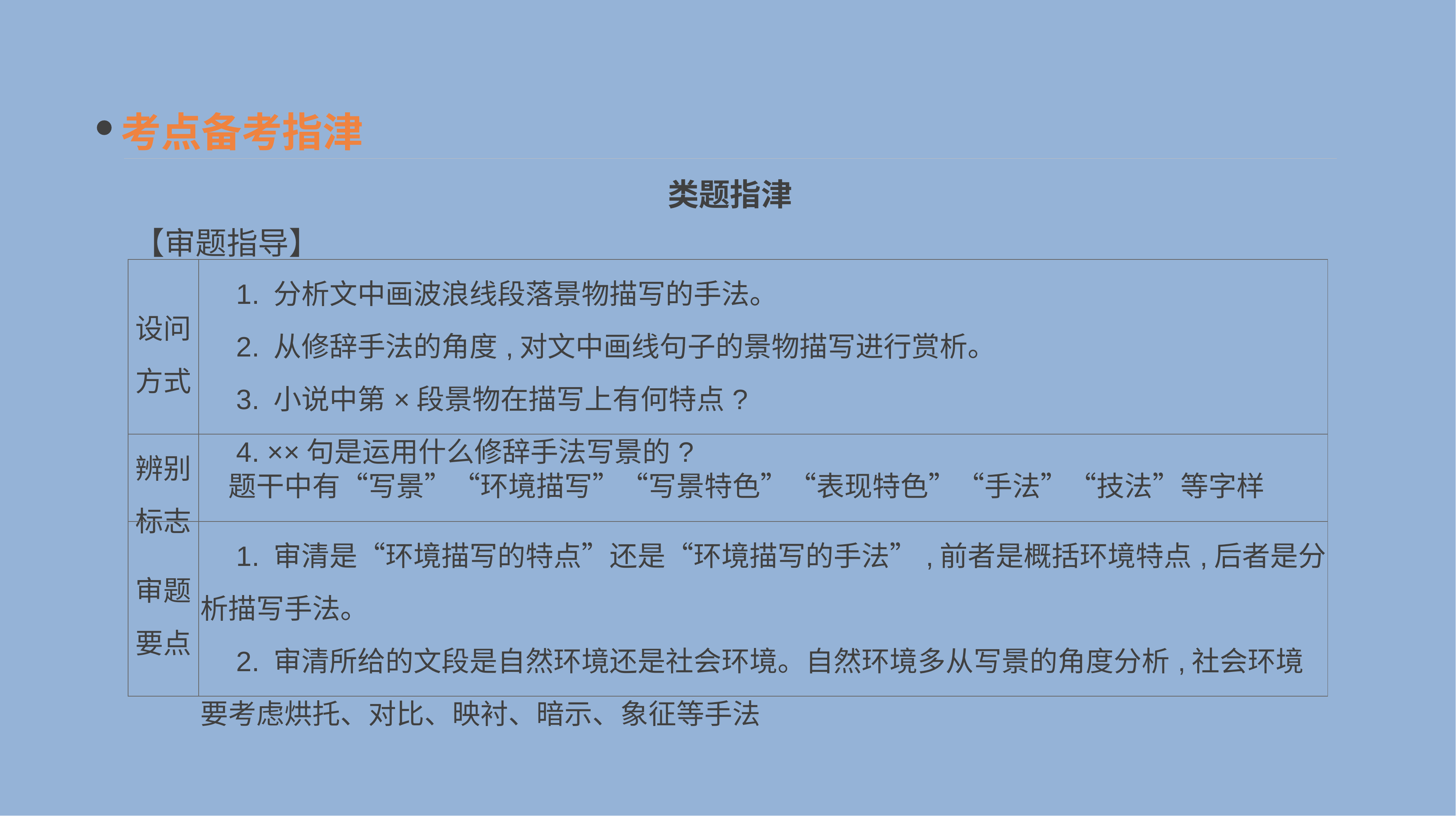

考点备考指津

类题指津
【审题指导】
| 设问 方式 | 1. 分析文中画波浪线段落景物描写的手法。 　2. 从修辞手法的角度,对文中画线句子的景物描写进行赏析。 　3. 小说中第×段景物在描写上有何特点? 　4. ××句是运用什么修辞手法写景的? |
| --- | --- |
| 辨别 标志 | 题干中有“写景”“环境描写”“写景特色”“表现特色”“手法”“技法”等字样 |
| 审题 要点 | 1. 审清是“环境描写的特点”还是“环境描写的手法”,前者是概括环境特点,后者是分析描写手法。 　2. 审清所给的文段是自然环境还是社会环境。自然环境多从写景的角度分析,社会环境要考虑烘托、对比、映衬、暗示、象征等手法 |